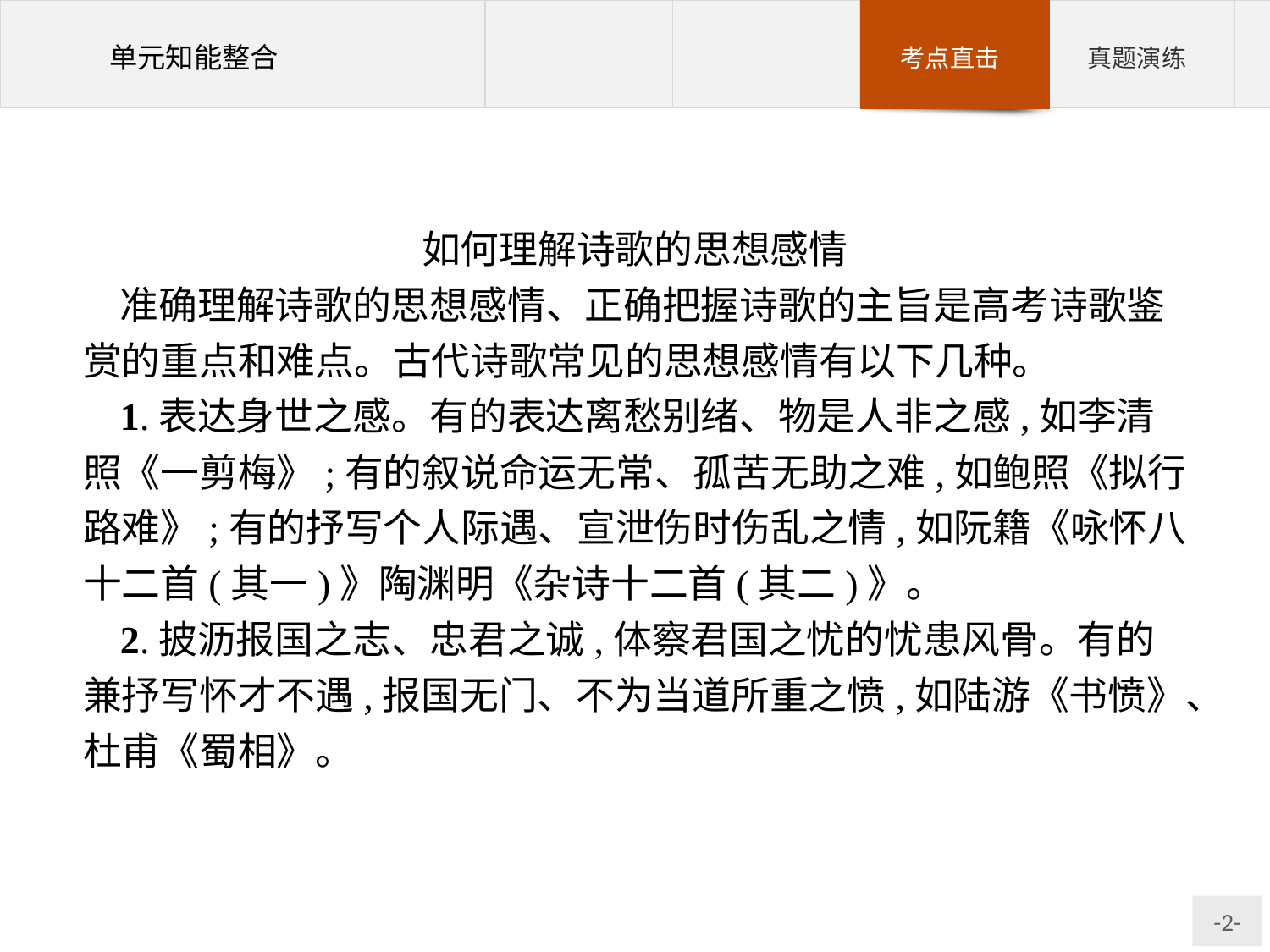

如何理解诗歌的思想感情
准确理解诗歌的思想感情、正确把握诗歌的主旨是高考诗歌鉴赏的重点和难点。古代诗歌常见的思想感情有以下几种。
1.表达身世之感。有的表达离愁别绪、物是人非之感,如李清照《一剪梅》;有的叙说命运无常、孤苦无助之难,如鲍照《拟行路难》;有的抒写个人际遇、宣泄伤时伤乱之情,如阮籍《咏怀八十二首(其一)》陶渊明《杂诗十二首(其二)》。
2.披沥报国之志、忠君之诚,体察君国之忧的忧患风骨。有的兼抒写怀才不遇,报国无门、不为当道所重之愤,如陆游《书愤》、杜甫《蜀相》。